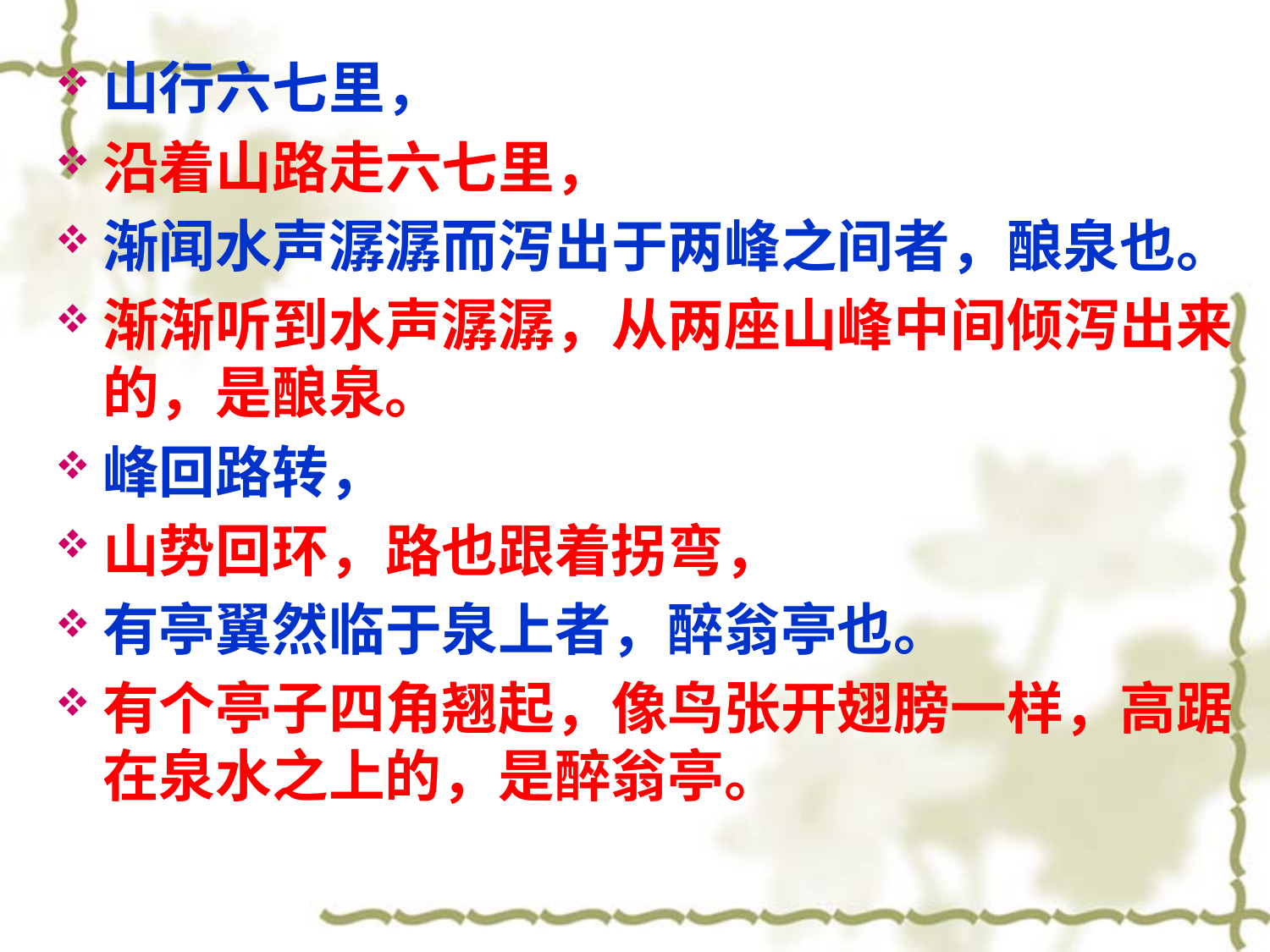

山行六七里，
沿着山路走六七里，
渐闻水声潺潺而泻出于两峰之间者，酿泉也。
渐渐听到水声潺潺，从两座山峰中间倾泻出来的，是酿泉。
峰回路转，
山势回环，路也跟着拐弯，
有亭翼然临于泉上者，醉翁亭也。
有个亭子四角翘起，像鸟张开翅膀一样，高踞在泉水之上的，是醉翁亭。